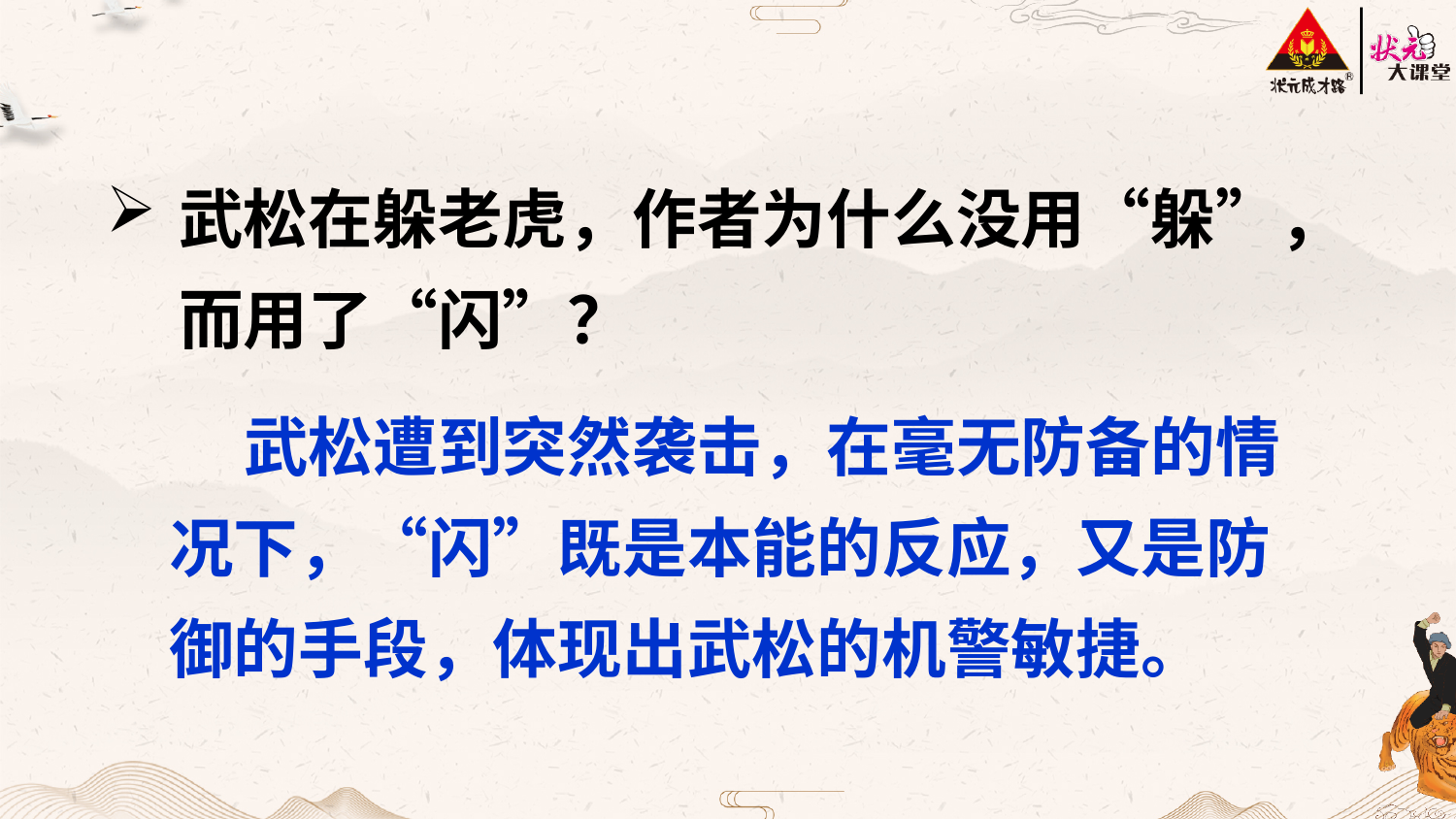

武松在躲老虎，作者为什么没用“躲”，而用了“闪”？
    武松遭到突然袭击，在毫无防备的情况下，“闪”既是本能的反应，又是防御的手段，体现出武松的机警敏捷。